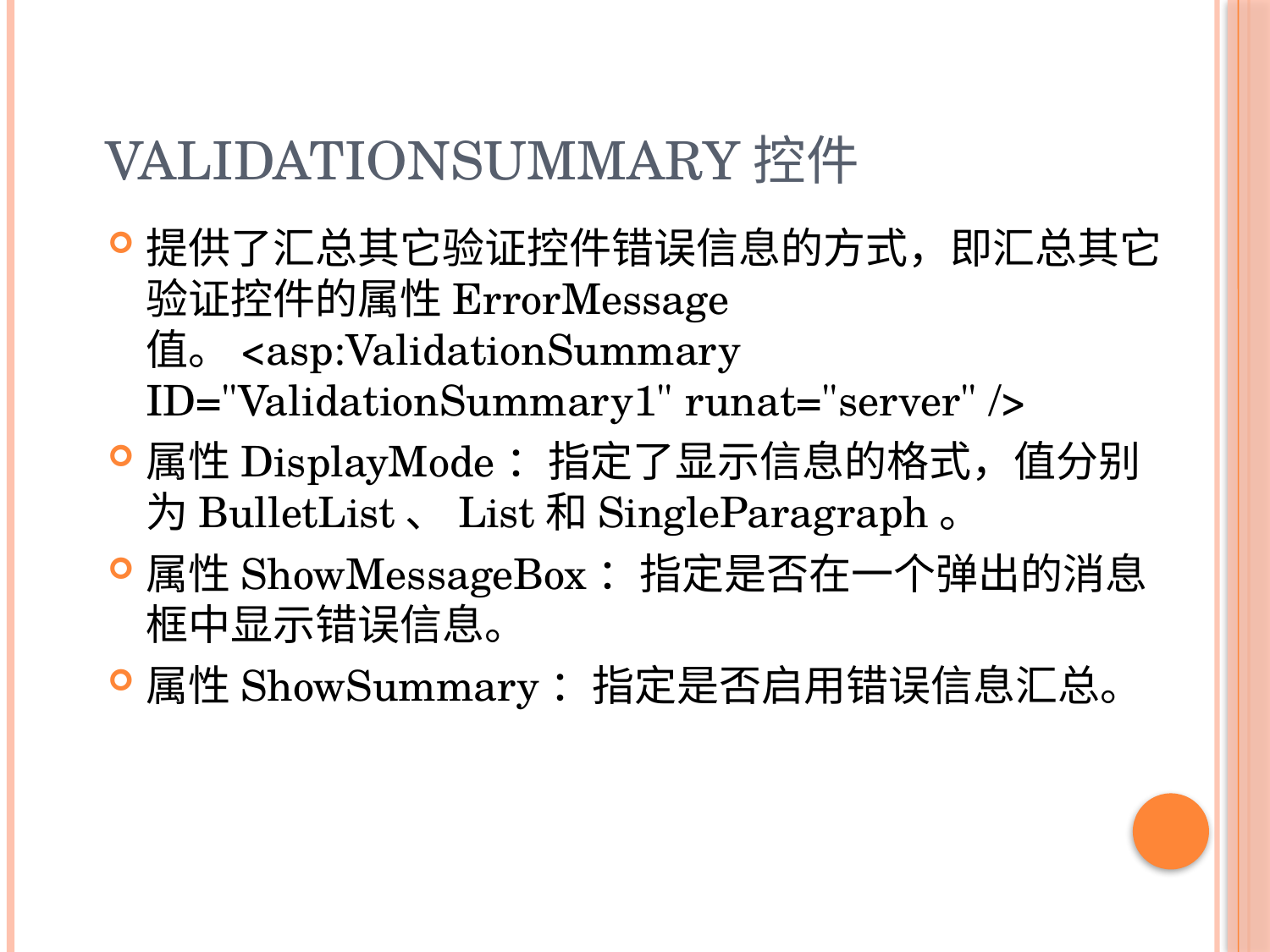

# ValidationSummary控件
提供了汇总其它验证控件错误信息的方式，即汇总其它验证控件的属性ErrorMessage值。<asp:ValidationSummary ID="ValidationSummary1" runat="server" />
属性DisplayMode：指定了显示信息的格式，值分别为BulletList、List和SingleParagraph。
属性ShowMessageBox：指定是否在一个弹出的消息框中显示错误信息。
属性ShowSummary：指定是否启用错误信息汇总。
90